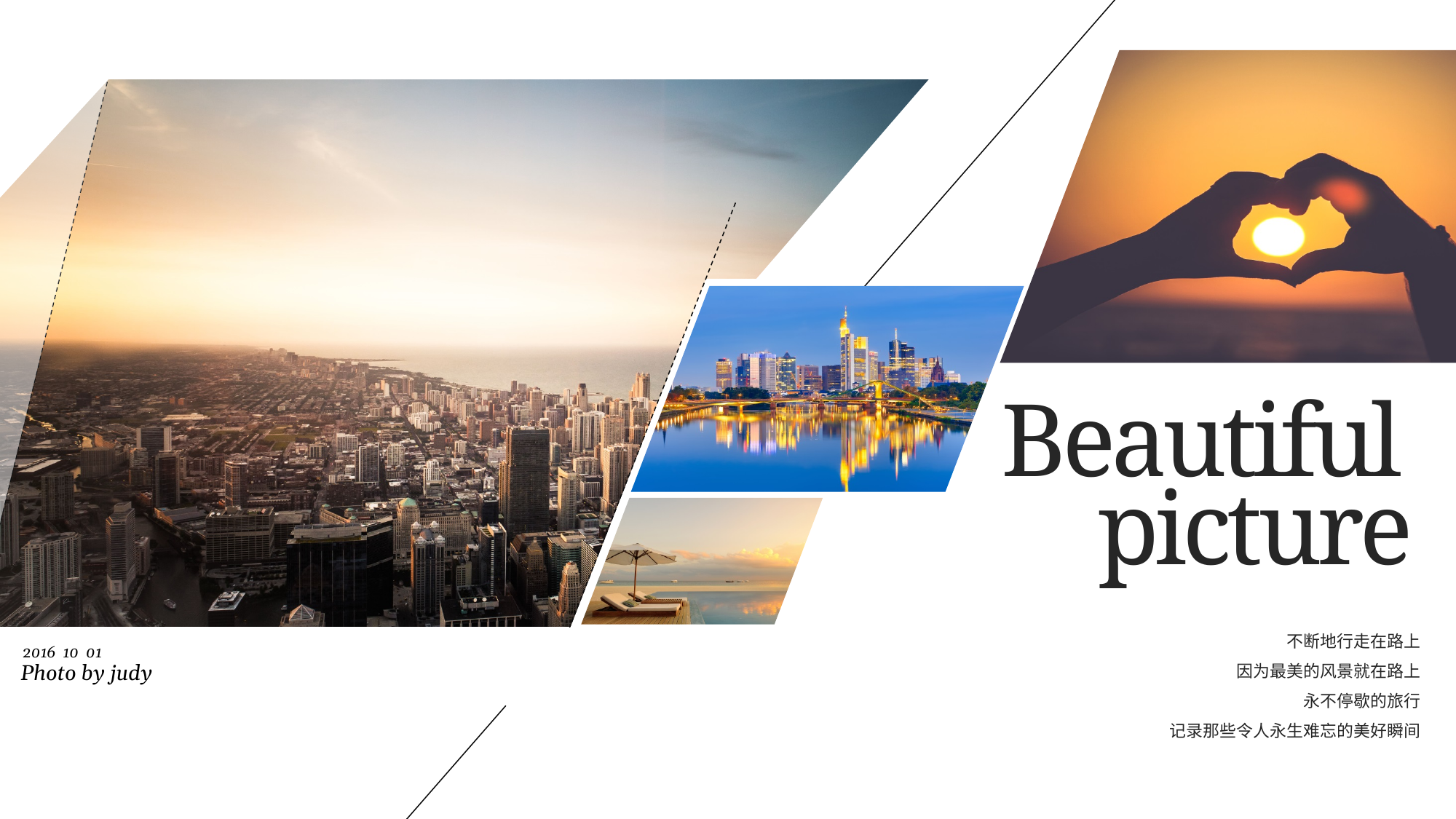

Beautiful
picture

不断地行走在路上
因为最美的风景就在路上
永不停歇的旅行
记录那些令人永生难忘的美好瞬间
2016  10  01
Photo by judy